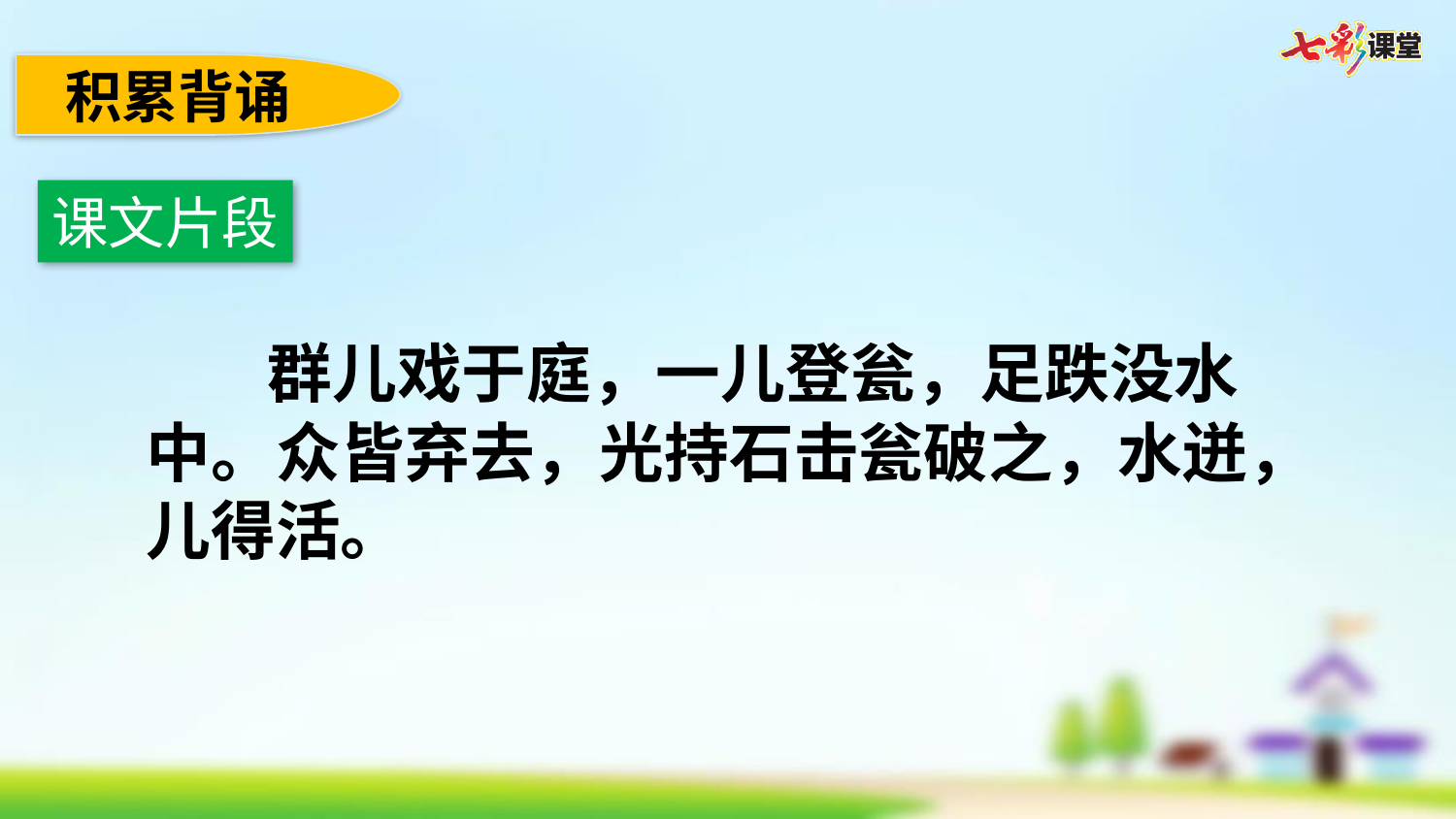

积累背诵
课文片段
 　 群儿戏于庭，一儿登瓮，足跌没水中。众皆弃去，光持石击瓮破之，水迸，儿得活。